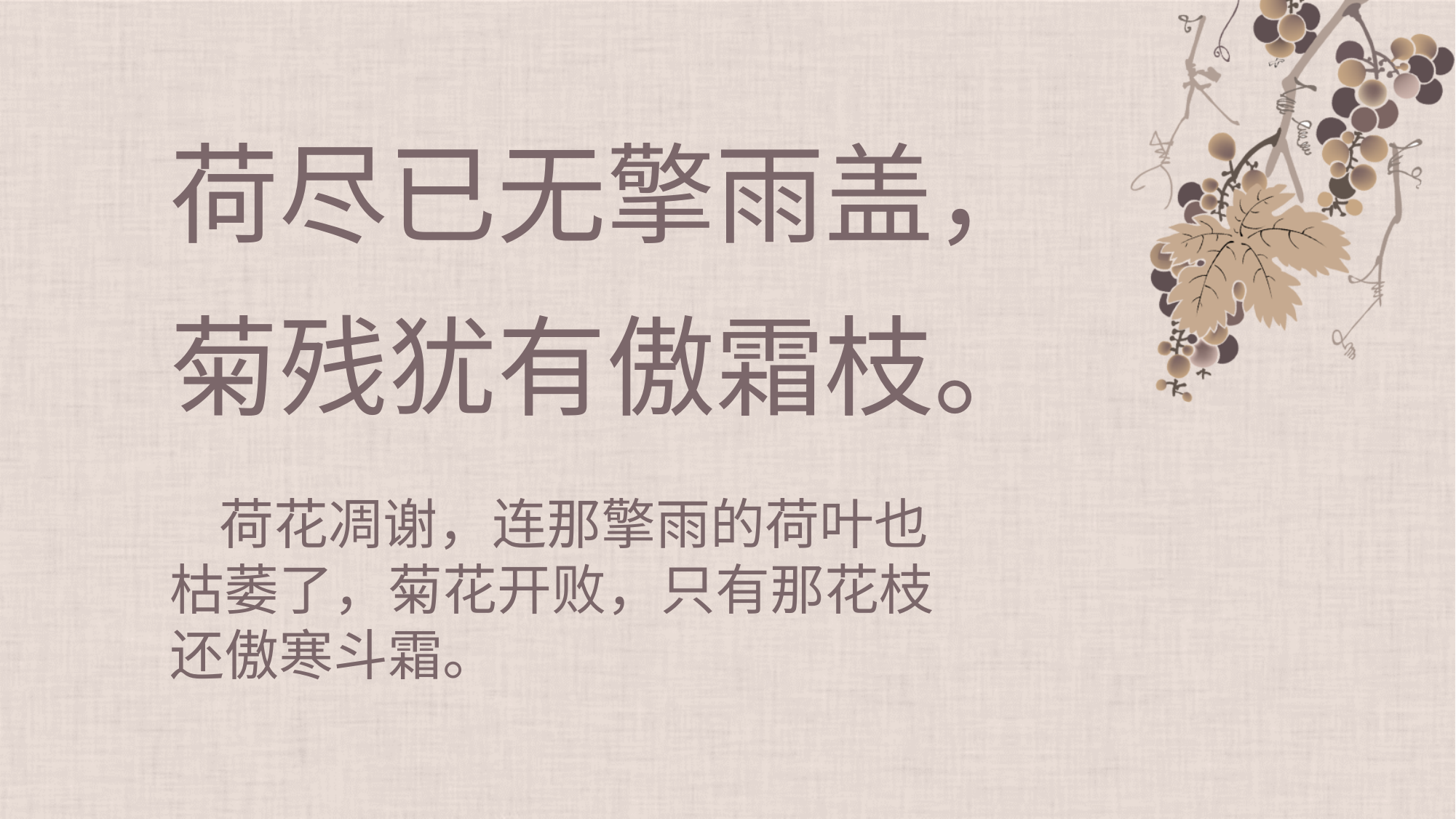

荷尽已无擎雨盖，
菊残犹有傲霜枝。
   荷花凋谢，连那擎雨的荷叶也枯萎了，菊花开败，只有那花枝还傲寒斗霜。